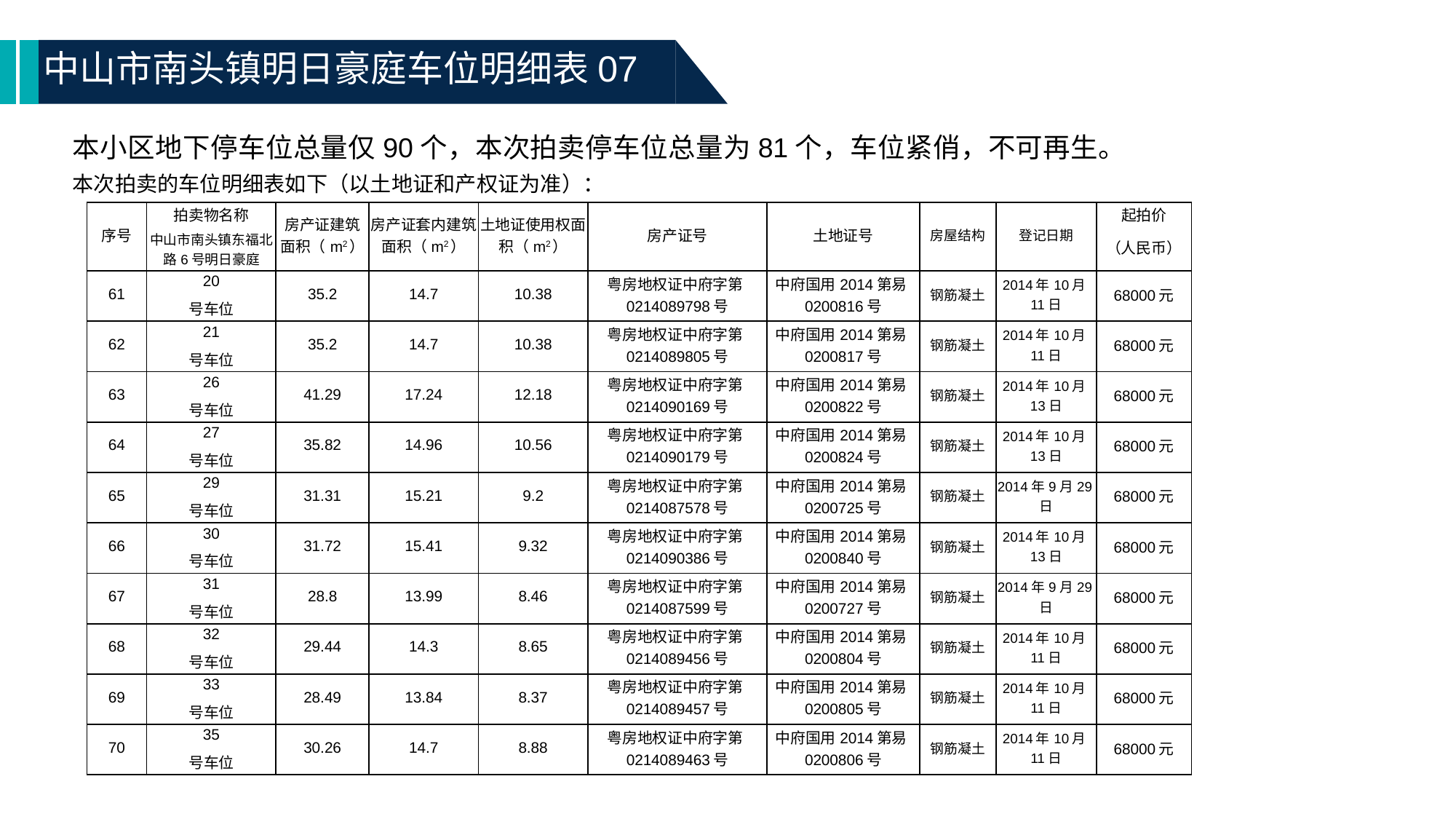

中山市南头镇明日豪庭车位明细表07

本小区地下停车位总量仅90个，本次拍卖停车位总量为81个，车位紧俏，不可再生。
本次拍卖的车位明细表如下（以土地证和产权证为准）：
| 序号 | 拍卖物名称 | 房产证建筑面积（m2） | 房产证套内建筑面积（m2） | 土地证使用权面积（m2） | 房产证号 | 土地证号 | 房屋结构 | 登记日期 | 起拍价 |
| --- | --- | --- | --- | --- | --- | --- | --- | --- | --- |
|  | 中山市南头镇东福北路6号明日豪庭 |  |  |  |  |  |  |  | （人民币） |
| 61 | 20 | 35.2 | 14.7 | 10.38 | 粤房地权证中府字第0214089798号 | 中府国用2014第易0200816号 | 钢筋凝土 | 2014年10月11日 | 68000元 |
|  | 号车位 |  |  |  |  |  |  |  |  |
| 62 | 21 | 35.2 | 14.7 | 10.38 | 粤房地权证中府字第0214089805号 | 中府国用2014第易0200817号 | 钢筋凝土 | 2014年10月11日 | 68000元 |
|  | 号车位 |  |  |  |  |  |  |  |  |
| 63 | 26 | 41.29 | 17.24 | 12.18 | 粤房地权证中府字第0214090169号 | 中府国用2014第易0200822号 | 钢筋凝土 | 2014年10月13日 | 68000元 |
|  | 号车位 |  |  |  |  |  |  |  |  |
| 64 | 27 | 35.82 | 14.96 | 10.56 | 粤房地权证中府字第0214090179号 | 中府国用2014第易0200824号 | 钢筋凝土 | 2014年10月13日 | 68000元 |
|  | 号车位 |  |  |  |  |  |  |  |  |
| 65 | 29 | 31.31 | 15.21 | 9.2 | 粤房地权证中府字第0214087578号 | 中府国用2014第易0200725号 | 钢筋凝土 | 2014年9月29日 | 68000元 |
|  | 号车位 |  |  |  |  |  |  |  |  |
| 66 | 30 | 31.72 | 15.41 | 9.32 | 粤房地权证中府字第0214090386号 | 中府国用2014第易0200840号 | 钢筋凝土 | 2014年10月13日 | 68000元 |
|  | 号车位 |  |  |  |  |  |  |  |  |
| 67 | 31 | 28.8 | 13.99 | 8.46 | 粤房地权证中府字第0214087599号 | 中府国用2014第易0200727号 | 钢筋凝土 | 2014年9月29日 | 68000元 |
|  | 号车位 |  |  |  |  |  |  |  |  |
| 68 | 32 | 29.44 | 14.3 | 8.65 | 粤房地权证中府字第0214089456号 | 中府国用2014第易0200804号 | 钢筋凝土 | 2014年10月11日 | 68000元 |
|  | 号车位 |  |  |  |  |  |  |  |  |
| 69 | 33 | 28.49 | 13.84 | 8.37 | 粤房地权证中府字第0214089457号 | 中府国用2014第易0200805号 | 钢筋凝土 | 2014年10月11日 | 68000元 |
|  | 号车位 |  |  |  |  |  |  |  |  |
| 70 | 35 | 30.26 | 14.7 | 8.88 | 粤房地权证中府字第0214089463号 | 中府国用2014第易0200806号 | 钢筋凝土 | 2014年10月11日 | 68000元 |
|  | 号车位 |  |  |  |  |  |  |  |  |